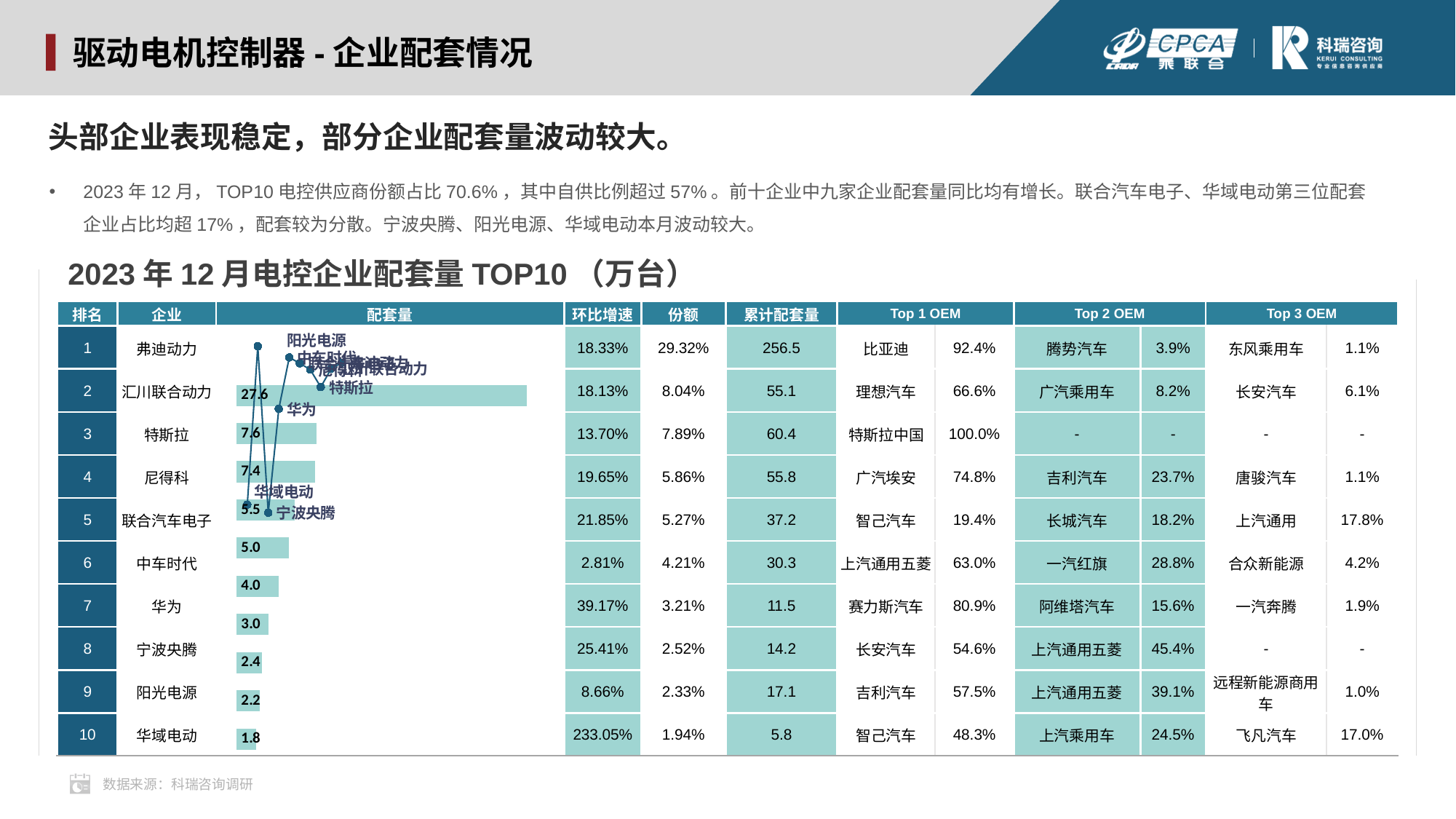

驱动电机控制器-企业配套情况
头部企业表现稳定，部分企业配套量波动较大。
2023年12月，TOP10电控供应商份额占比70.6%，其中自供比例超过57%。前十企业中九家企业配套量同比均有增长。联合汽车电子、华域电动第三位配套企业占比均超17%，配套较为分散。宁波央腾、阳光电源、华域电动本月波动较大。
2023年12月电控企业配套量TOP10（万台）

### Chart

| Category | 2023 | YoY |
|---|---|---|
| 弗迪动力 | 27.5998 | 10.0 |
| 汇川联合动力 | 7.5705 | 9.0 |
| 特斯拉 | 7.4264 | 8.0 |
| 尼得科 | 5.5181 | 7.0 |
| 联合汽车电子 | 4.9641 | 6.0 |
| 中车时代 | 3.9603 | 5.0 |
| 华为 | 3.0255 | 4.0 |
| 宁波央腾 | 2.3727 | 3.0 |
| 阳光电源 | 2.1918 | 2.0 |
| 华域电动 | 1.8261 | 1.0 |
| 排名 | 企业 | 配套量 | 环比增速 | 份额 | 累计配套量 | Top 1 OEM |  | Top 2 OEM |  | Top 3 OEM |  |
| --- | --- | --- | --- | --- | --- | --- | --- | --- | --- | --- | --- |
| 1 | 弗迪动力 |  | 18.33% | 29.32% | 256.5 | 比亚迪 | 92.4% | 腾势汽车 | 3.9% | 东风乘用车 | 1.1% |
| 2 | 汇川联合动力 |  | 18.13% | 8.04% | 55.1 | 理想汽车 | 66.6% | 广汽乘用车 | 8.2% | 长安汽车 | 6.1% |
| 3 | 特斯拉 |  | 13.70% | 7.89% | 60.4 | 特斯拉中国 | 100.0% | - | - | - | - |
| 4 | 尼得科 |  | 19.65% | 5.86% | 55.8 | 广汽埃安 | 74.8% | 吉利汽车 | 23.7% | 唐骏汽车 | 1.1% |
| 5 | 联合汽车电子 |  | 21.85% | 5.27% | 37.2 | 智己汽车 | 19.4% | 长城汽车 | 18.2% | 上汽通用 | 17.8% |
| 6 | 中车时代 |  | 2.81% | 4.21% | 30.3 | 上汽通用五菱 | 63.0% | 一汽红旗 | 28.8% | 合众新能源 | 4.2% |
| 7 | 华为 |  | 39.17% | 3.21% | 11.5 | 赛力斯汽车 | 80.9% | 阿维塔汽车 | 15.6% | 一汽奔腾 | 1.9% |
| 8 | 宁波央腾 |  | 25.41% | 2.52% | 14.2 | 长安汽车 | 54.6% | 上汽通用五菱 | 45.4% | - | - |
| 9 | 阳光电源 |  | 8.66% | 2.33% | 17.1 | 吉利汽车 | 57.5% | 上汽通用五菱 | 39.1% | 远程新能源商用车 | 1.0% |
| 10 | 华域电动 |  | 233.05% | 1.94% | 5.8 | 智己汽车 | 48.3% | 上汽乘用车 | 24.5% | 飞凡汽车 | 17.0% |
数据来源：科瑞咨询调研